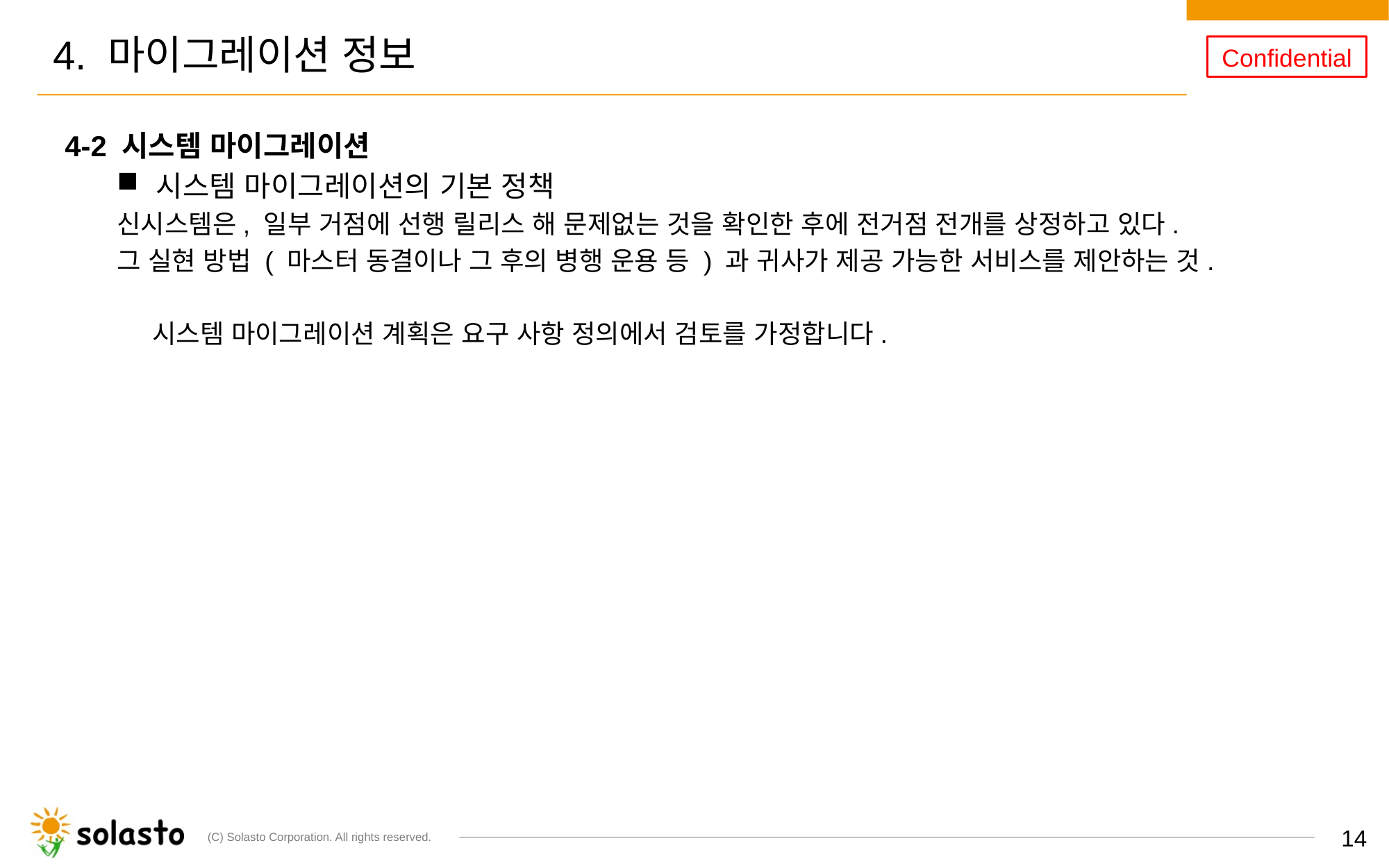

# 4. 마이그레이션 정보
4-2 시스템 마이그레이션
시스템 마이그레이션의 기본 정책
신시스템은, 일부 거점에 선행 릴리스 해 문제없는 것을 확인한 후에 전거점 전개를 상정하고 있다.
그 실현 방법 ( 마스터 동결이나 그 후의 병행 운용 등 ) 과 귀사가 제공 가능한 서비스를 제안하는 것.

    시스템 마이그레이션 계획은 요구 사항 정의에서 검토를 가정합니다.